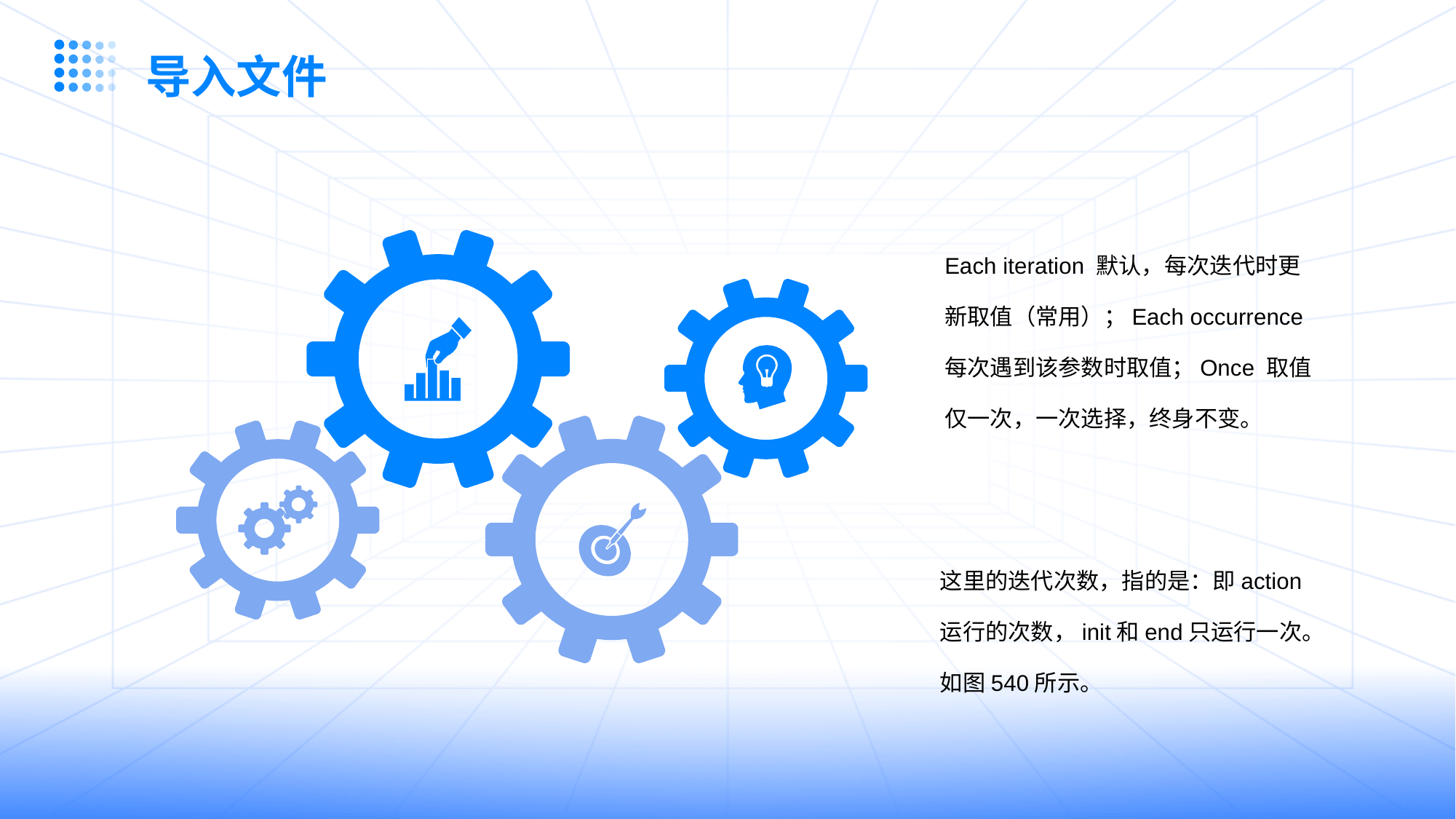

导入文件

Each iteration 默认，每次迭代时更新取值（常用）；Each occurrence 每次遇到该参数时取值；Once 取值仅一次，一次选择，终身不变。

这里的迭代次数，指的是：即action运行的次数，init和end只运行一次。如图540所示。